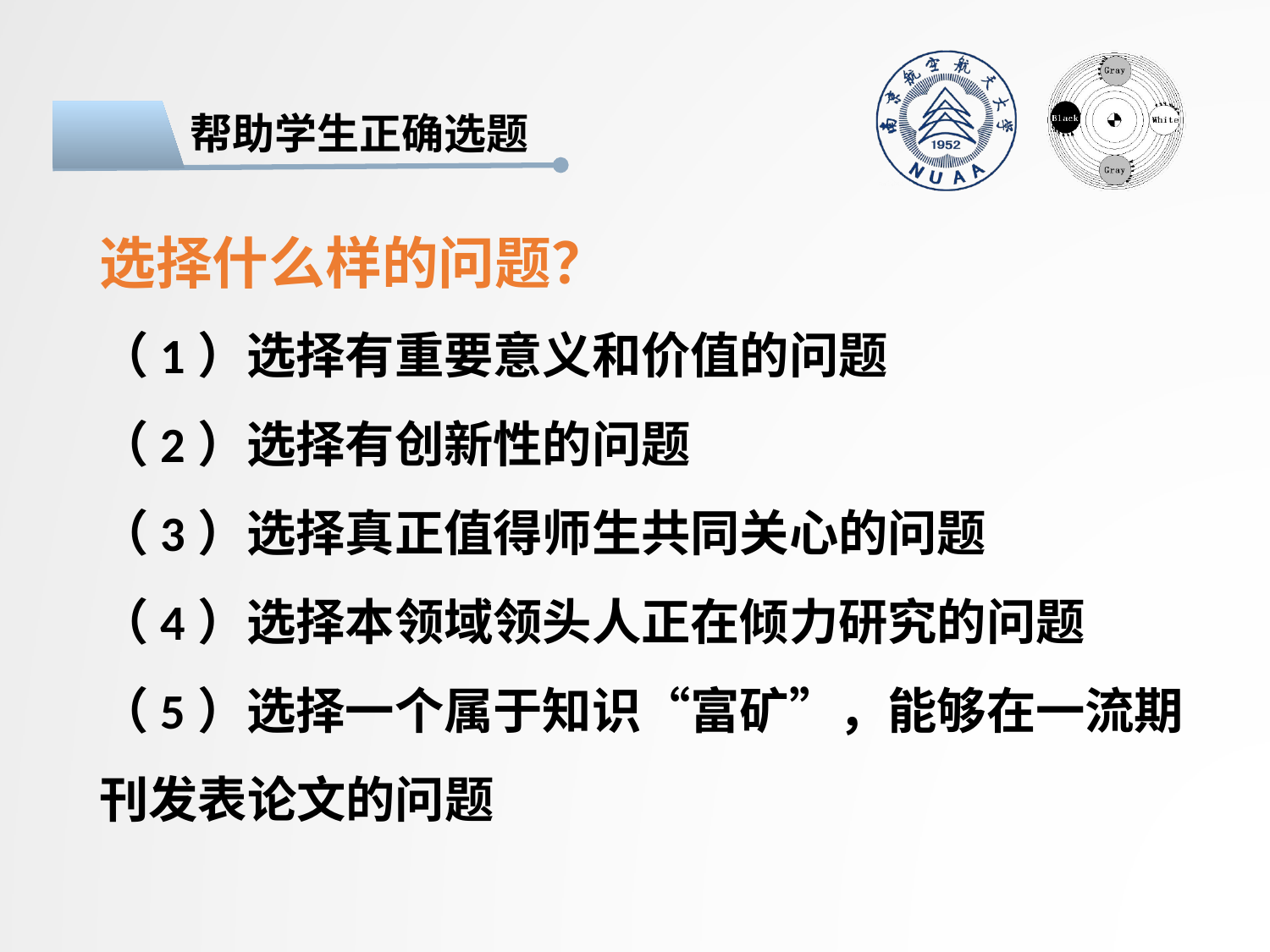

帮助学生正确选题
选择什么样的问题？
（1）选择有重要意义和价值的问题
（2）选择有创新性的问题
（3）选择真正值得师生共同关心的问题
（4）选择本领域领头人正在倾力研究的问题
（5）选择一个属于知识“富矿”，能够在一流期刊发表论文的问题